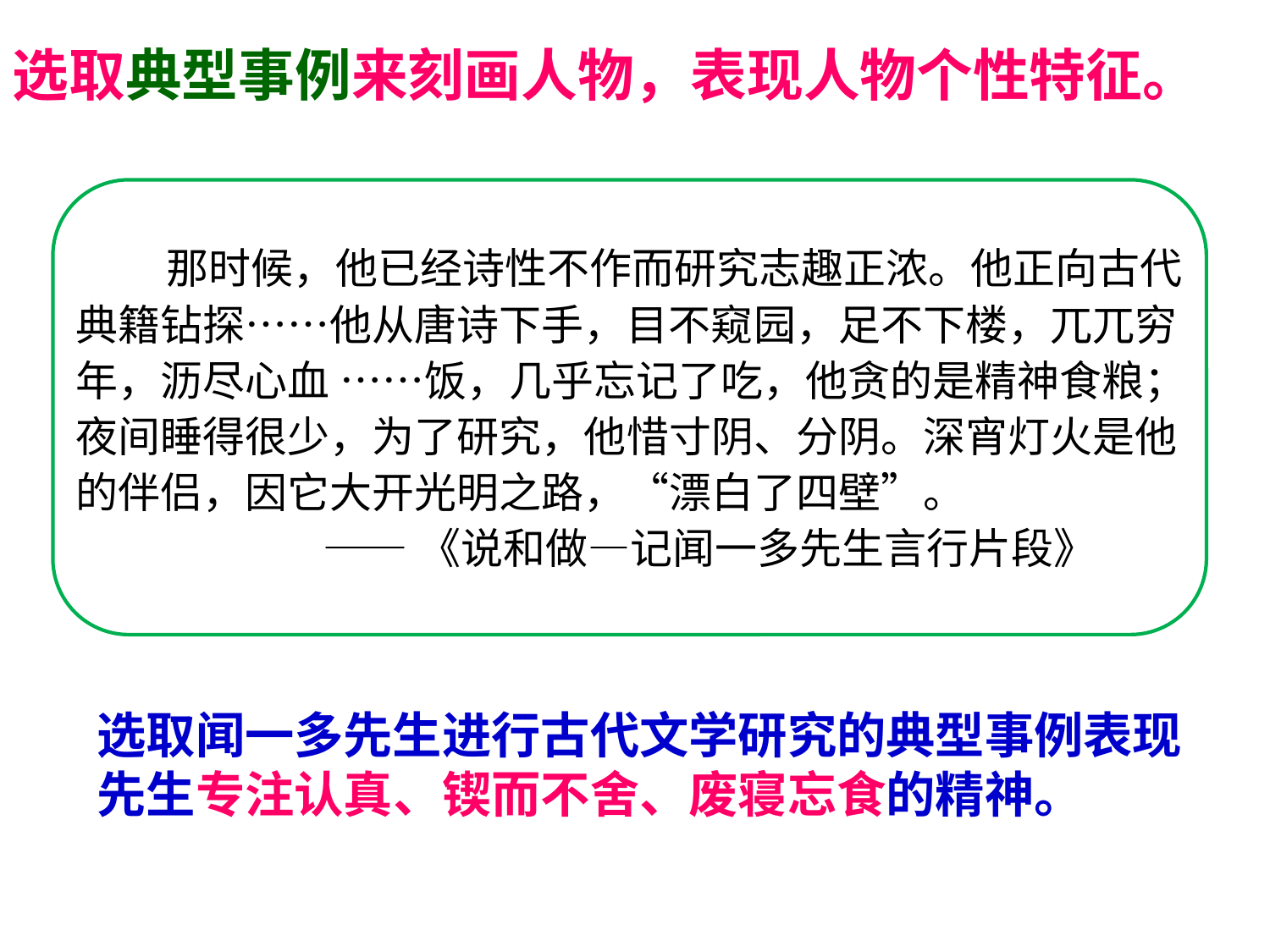

选取典型事例来刻画人物，表现人物个性特征。

       那时候，他已经诗性不作而研究志趣正浓。他正向古代典籍钻探……他从唐诗下手，目不窥园，足不下楼，兀兀穷年，沥尽心血 ……饭，几乎忘记了吃，他贪的是精神食粮；夜间睡得很少，为了研究，他惜寸阴、分阴。深宵灯火是他的伴侣，因它大开光明之路，“漂白了四壁”。
                          ——《说和做—记闻一多先生言行片段》

选取闻一多先生进行古代文学研究的典型事例表现先生专注认真、锲而不舍、废寝忘食的精神。